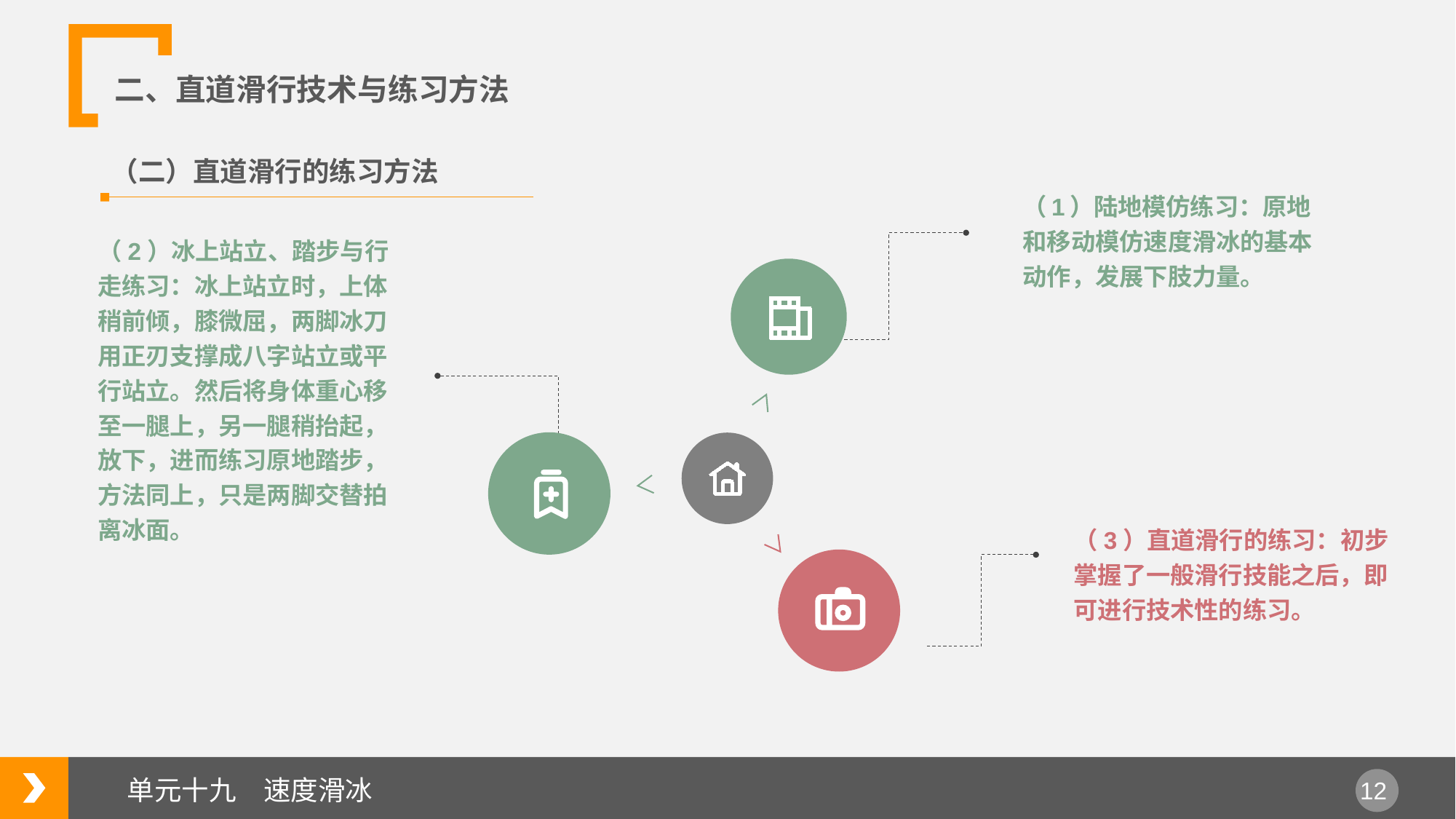

二、直道滑行技术与练习方法
（二）直道滑行的练习方法
（1）陆地模仿练习：原地和移动模仿速度滑冰的基本动作，发展下肢力量。

（2）冰上站立、踏步与行走练习：冰上站立时，上体稍前倾，膝微屈，两脚冰刀用正刃支撑成八字站立或平行站立。然后将身体重心移至一腿上，另一腿稍抬起，放下，进而练习原地踏步，方法同上，只是两脚交替拍离冰面。

（3）直道滑行的练习：初步掌握了一般滑行技能之后，即可进行技术性的练习。

单元十九　速度滑冰